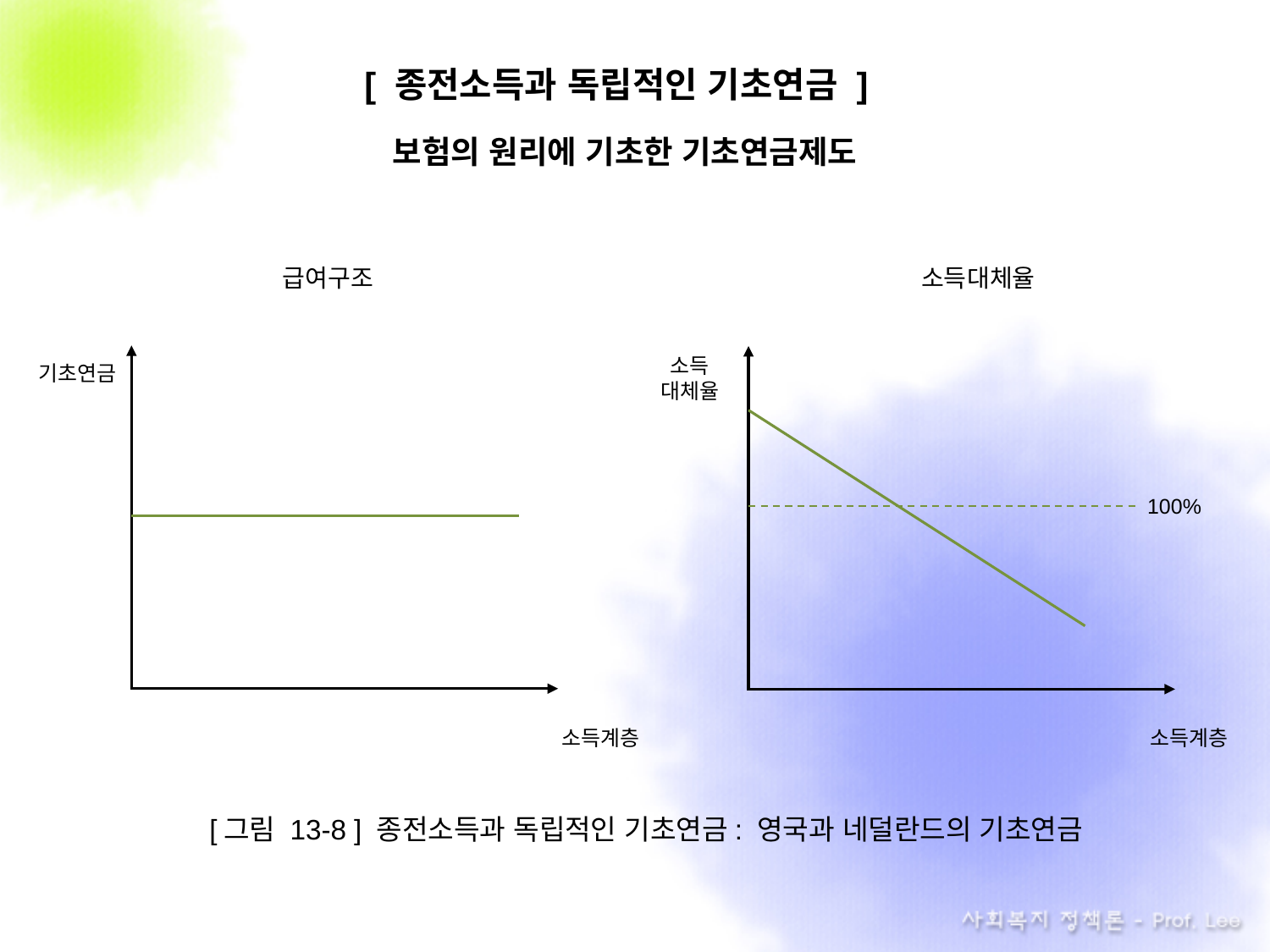

[ 종전소득과 독립적인 기초연금 ]
보험의 원리에 기초한 기초연금제도
급여구조
기초연금
소득계층
소득대체율
소득
대체율
100%
소득계층
[그림 13-8 ] 종전소득과 독립적인 기초연금: 영국과 네덜란드의 기초연금